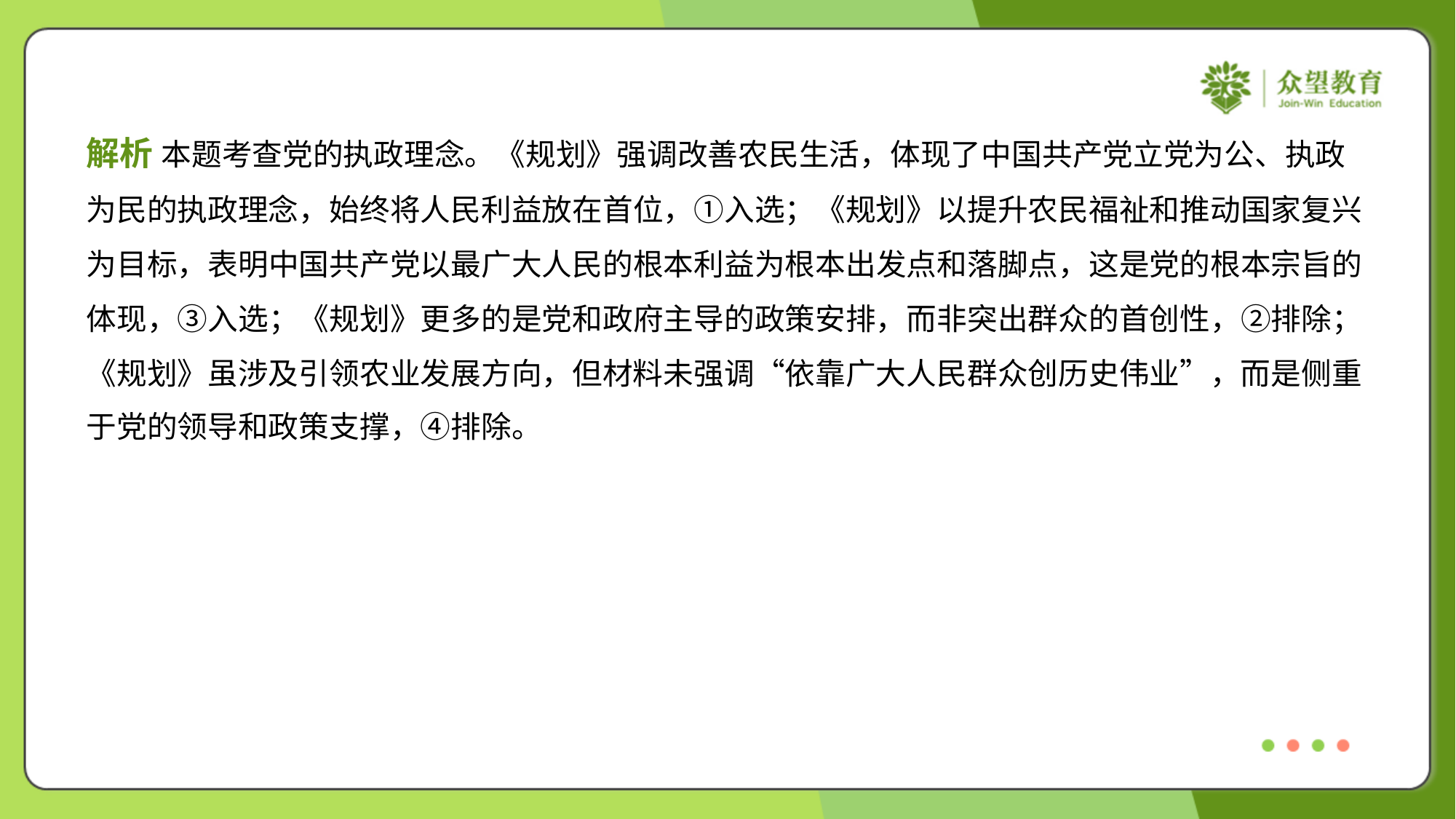

解析 本题考查党的执政理念。《规划》强调改善农民生活，体现了中国共产党立党为公、执政
为民的执政理念，始终将人民利益放在首位，①入选；《规划》以提升农民福祉和推动国家复兴
为目标，表明中国共产党以最广大人民的根本利益为根本出发点和落脚点，这是党的根本宗旨的
体现，③入选；《规划》更多的是党和政府主导的政策安排，而非突出群众的首创性，②排除；
《规划》虽涉及引领农业发展方向，但材料未强调“依靠广大人民群众创历史伟业”，而是侧重
于党的领导和政策支撑，④排除。